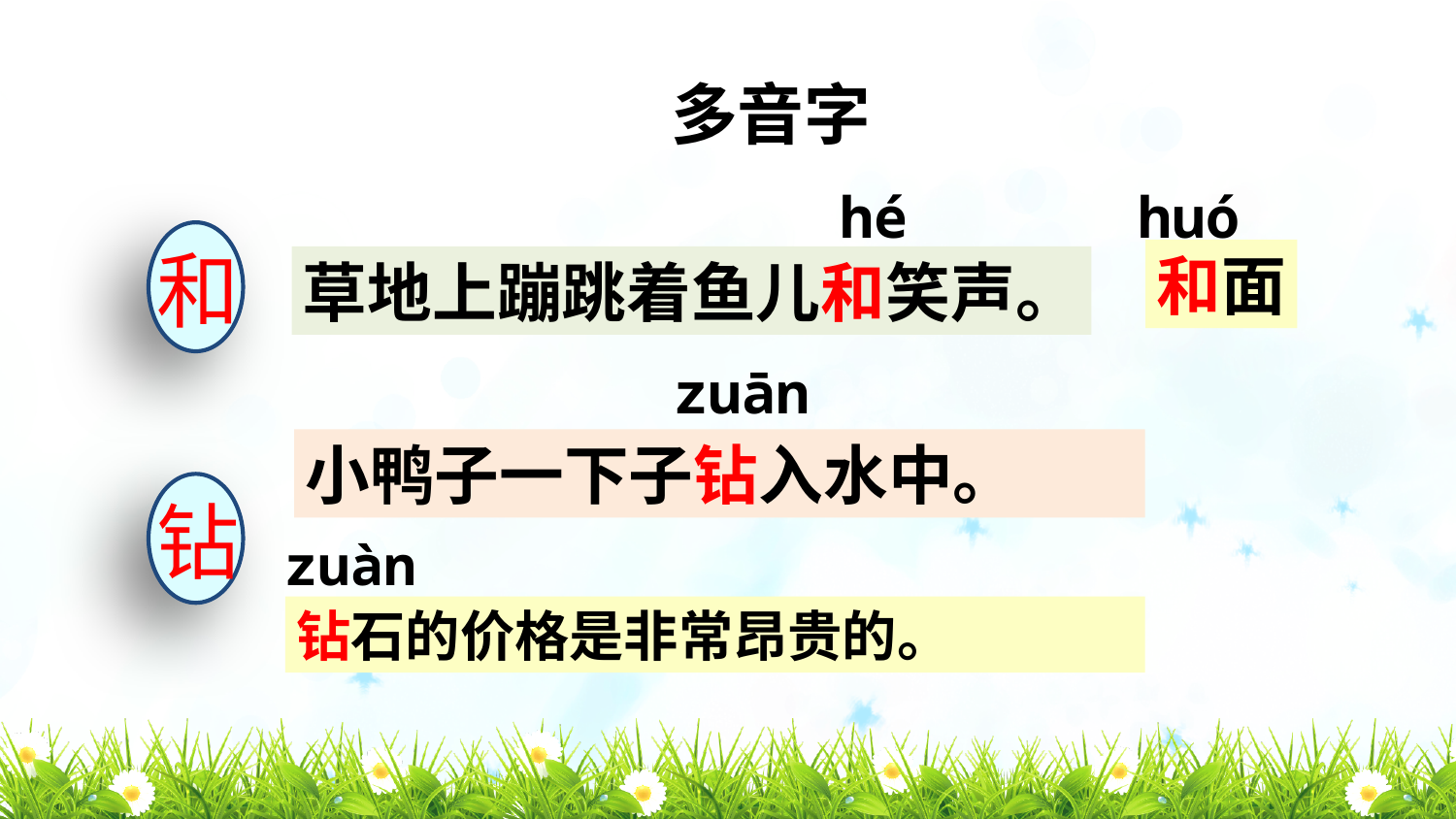

多音字
hé
huó

和
和面
草地上蹦跳着鱼儿和笑声。
zuān
小鸭子一下子钻入水中。

钻
zuàn
钻石的价格是非常昂贵的。